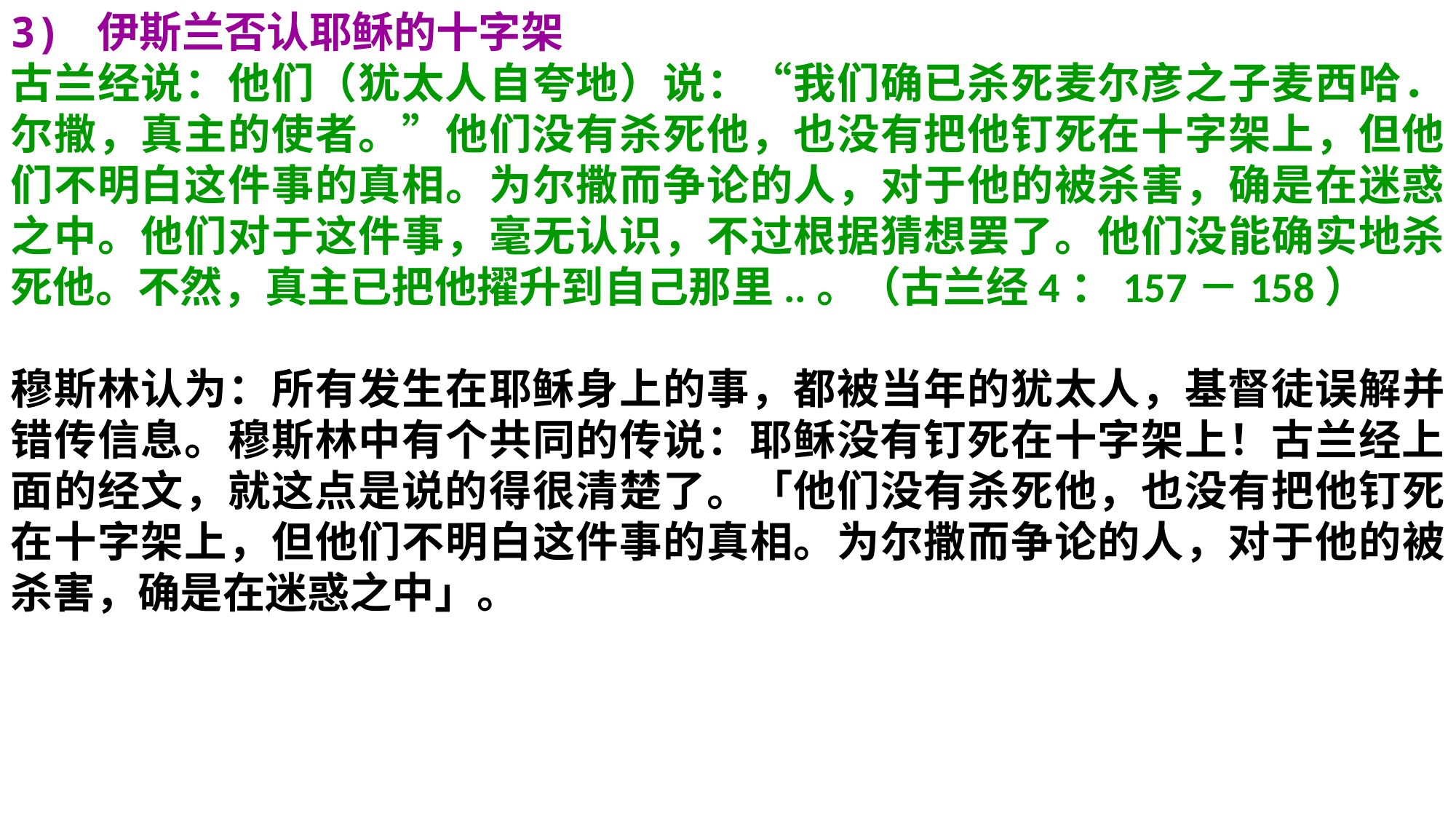

3) 伊斯兰否认耶稣的十字架
古兰经说：他们（犹太人自夸地）说：“我们确已杀死麦尔彦之子麦西哈．尔撒，真主的使者。”他们没有杀死他，也没有把他钉死在十字架上，但他们不明白这件事的真相。为尔撒而争论的人，对于他的被杀害，确是在迷惑之中。他们对于这件事，毫无认识，不过根据猜想罢了。他们没能确实地杀死他。不然，真主已把他擢升到自己那里..。（古兰经4：157－158）

穆斯林认为：所有发生在耶稣身上的事，都被当年的犹太人，基督徒误解并错传信息。穆斯林中有个共同的传说：耶稣没有钉死在十字架上！古兰经上面的经文，就这点是说的得很清楚了。「他们没有杀死他，也没有把他钉死在十字架上，但他们不明白这件事的真相。为尔撒而争论的人，对于他的被杀害，确是在迷惑之中」。